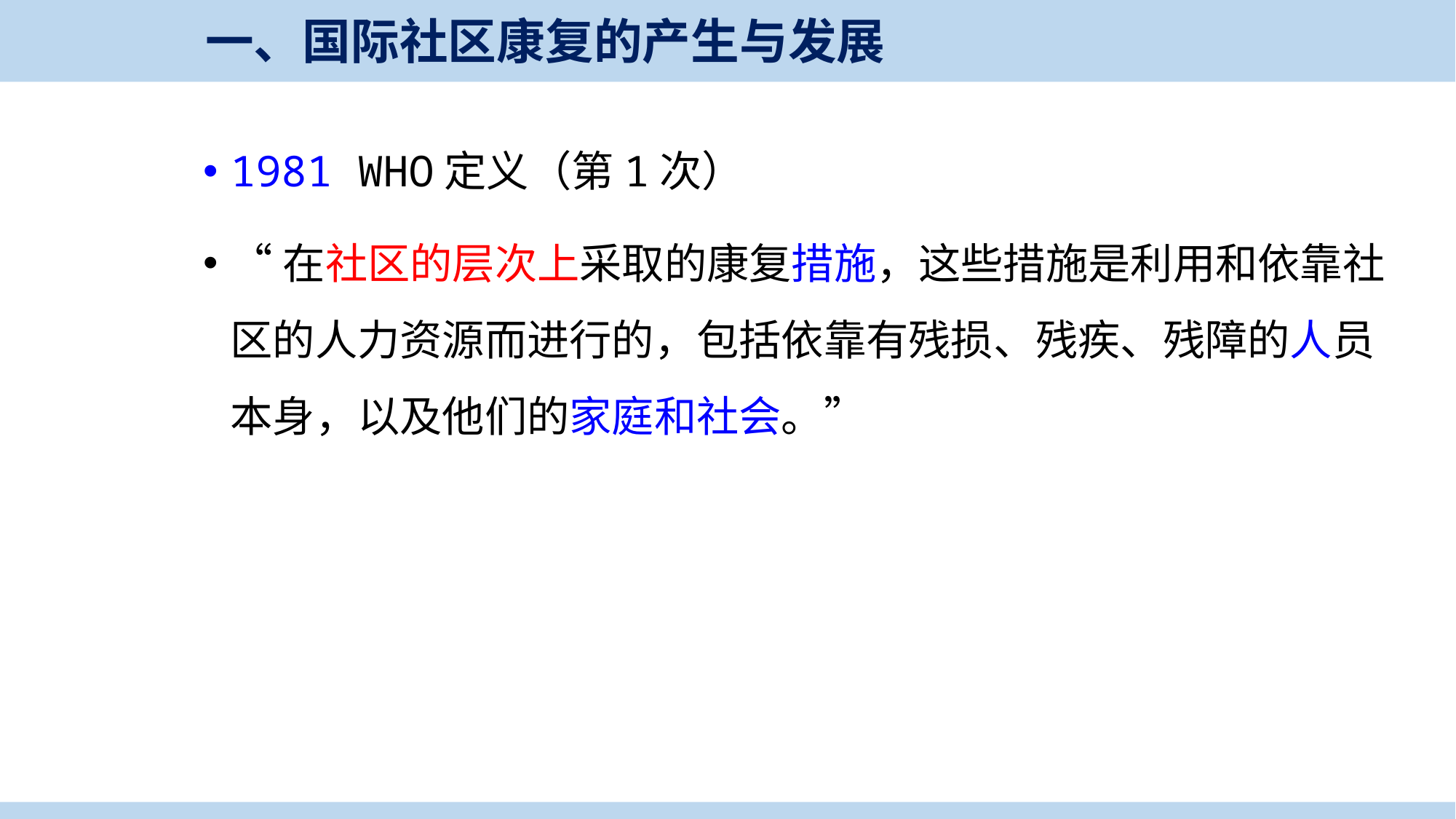

一、国际社区康复的产生与发展
1981 WHO定义（第1次）
“在社区的层次上采取的康复措施，这些措施是利用和依靠社区的人力资源而进行的，包括依靠有残损、残疾、残障的人员本身，以及他们的家庭和社会。”